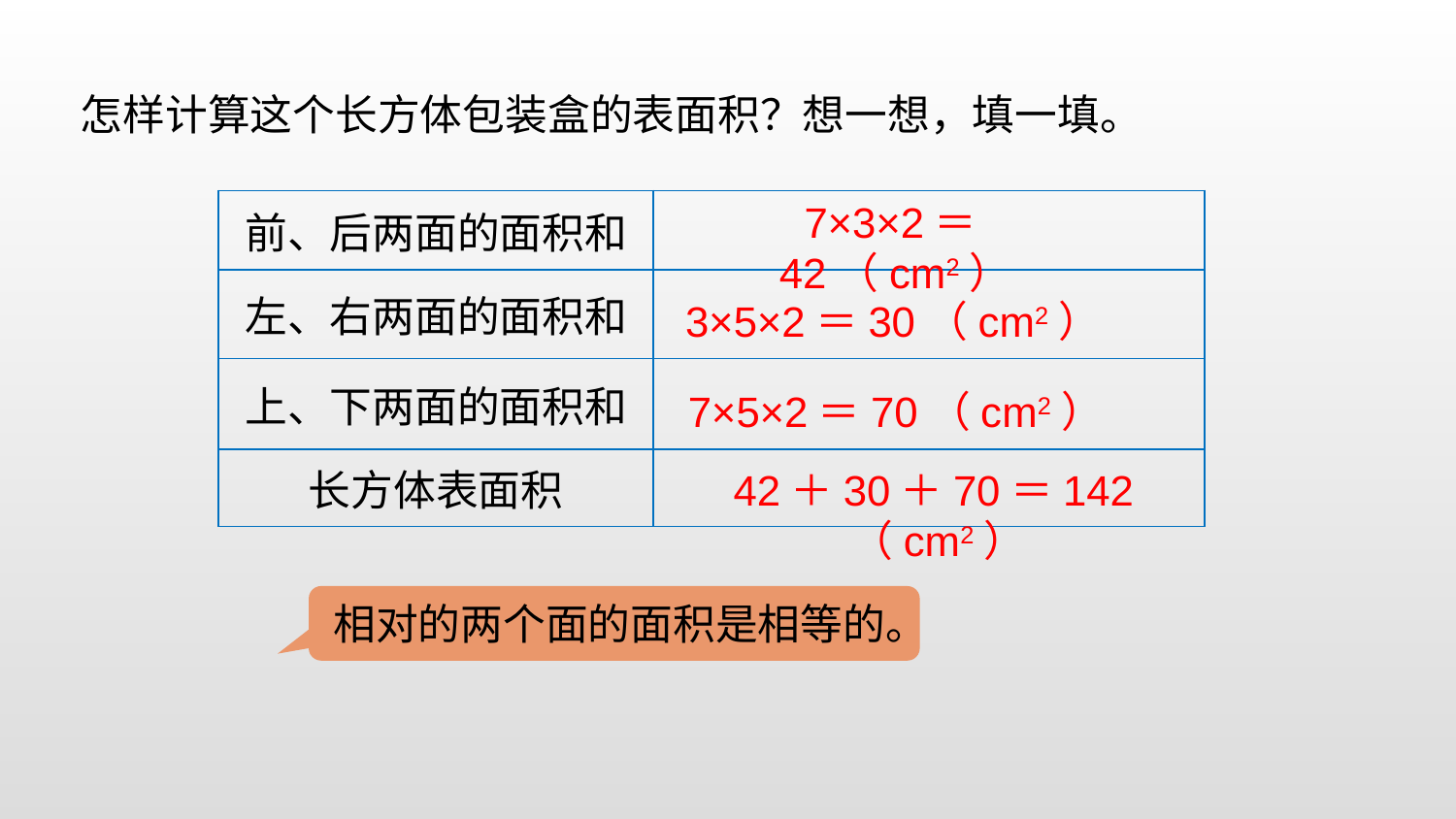

怎样计算这个长方体包装盒的表面积？想一想，填一填。
7×3×2＝42（cm2）
| 前、后两面的面积和 |  |
| --- | --- |
| 左、右两面的面积和 |  |
| 上、下两面的面积和 |  |
| 长方体表面积 |  |
3×5×2＝30（cm2）
7×5×2＝70（cm2）
42＋30＋70＝142（cm2）

相对的两个面的面积是相等的。